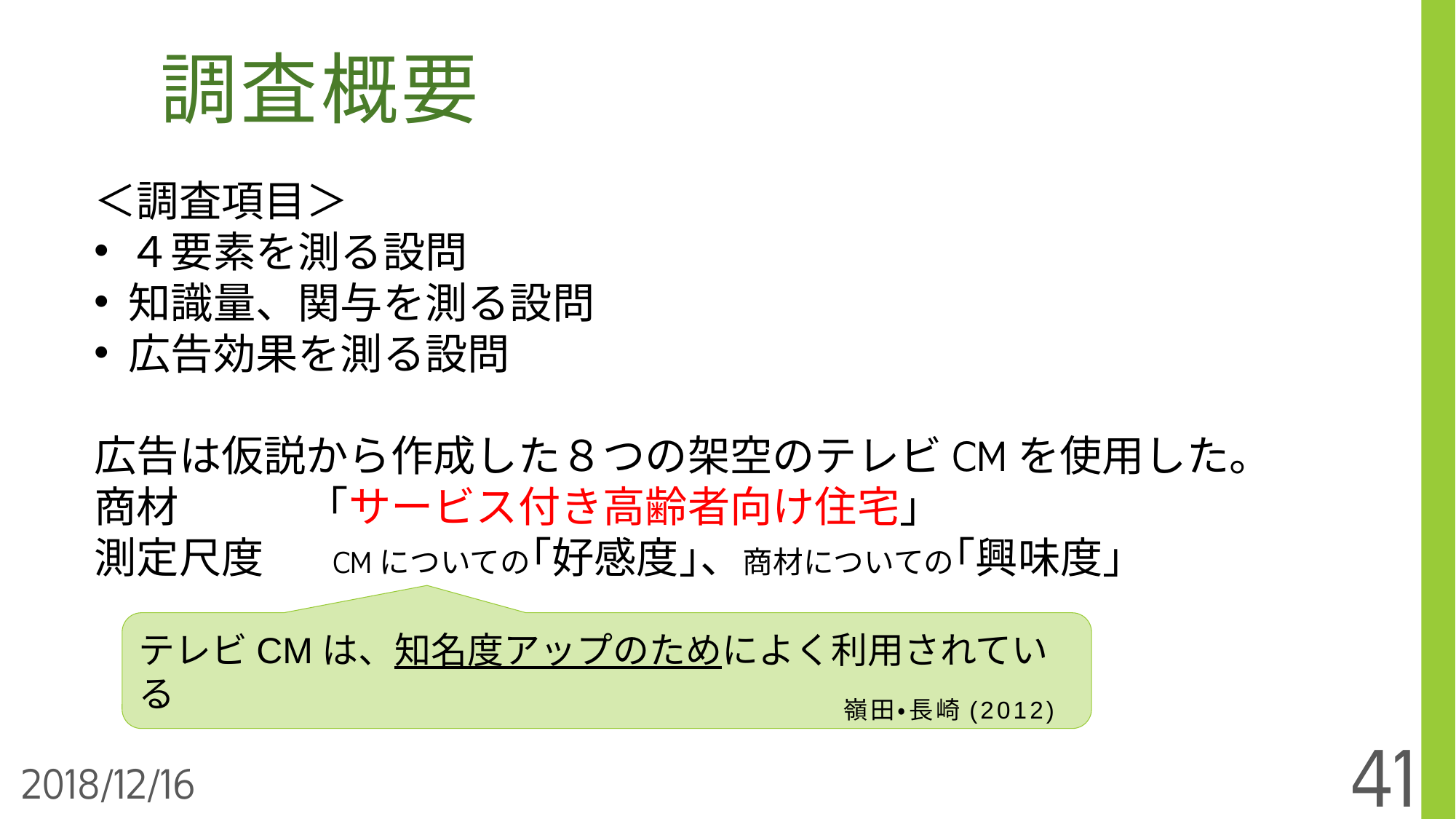

# 調査概要
＜調査項目＞
４要素を測る設問
知識量、関与を測る設問
広告効果を測る設問

広告は仮説から作成した８つの架空のテレビCMを使用した。
商材　　　「サービス付き高齢者向け住宅」
測定尺度　　CMについての｢好感度｣、商材についての｢興味度｣
テレビCMは、知名度アップのためによく利用されている
　嶺田・長崎(2012)
41
2018/12/16